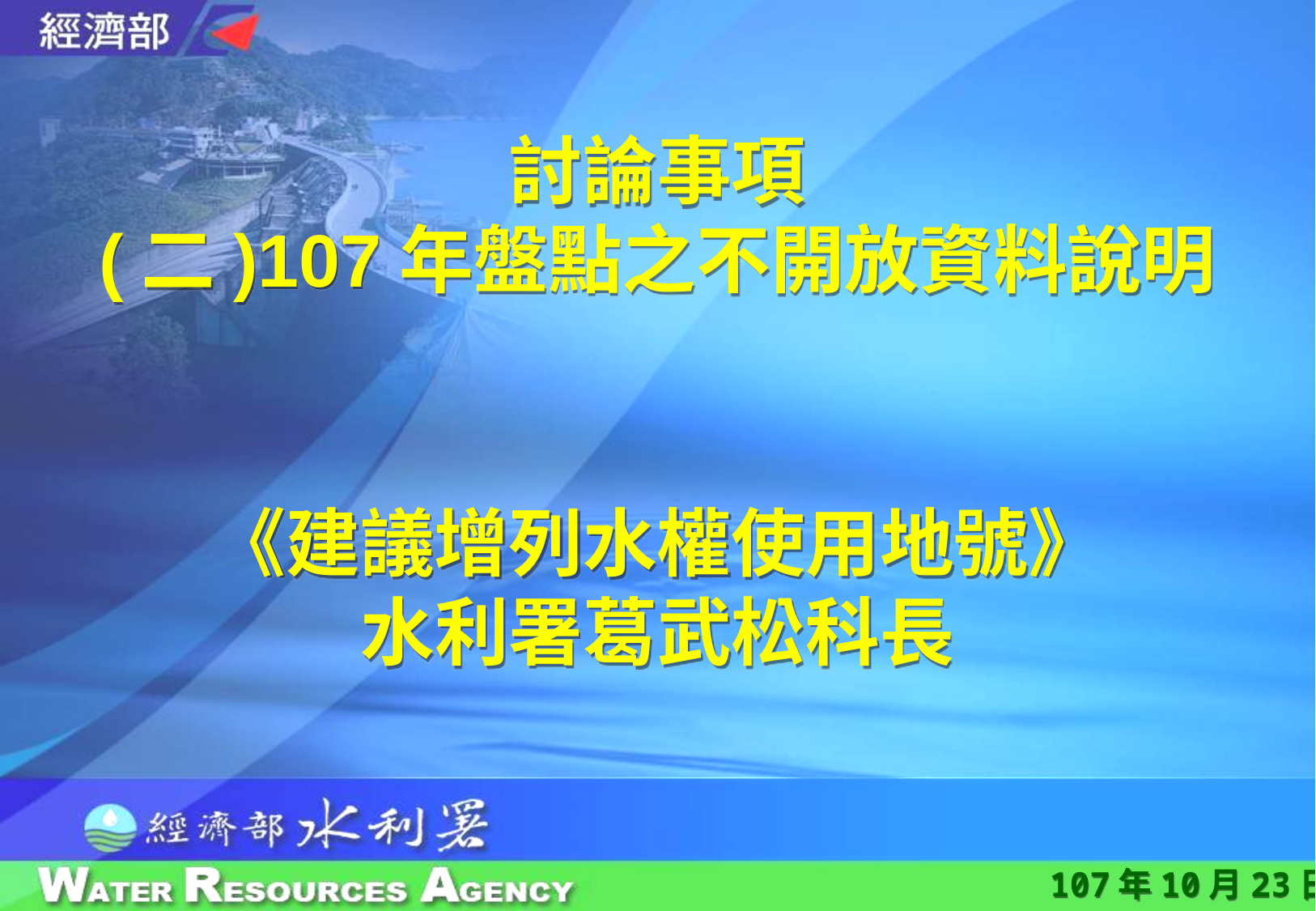

討論事項
(二)107年盤點之不開放資料說明
《建議增列水權使用地號》
水利署葛武松科長
107年10月23日